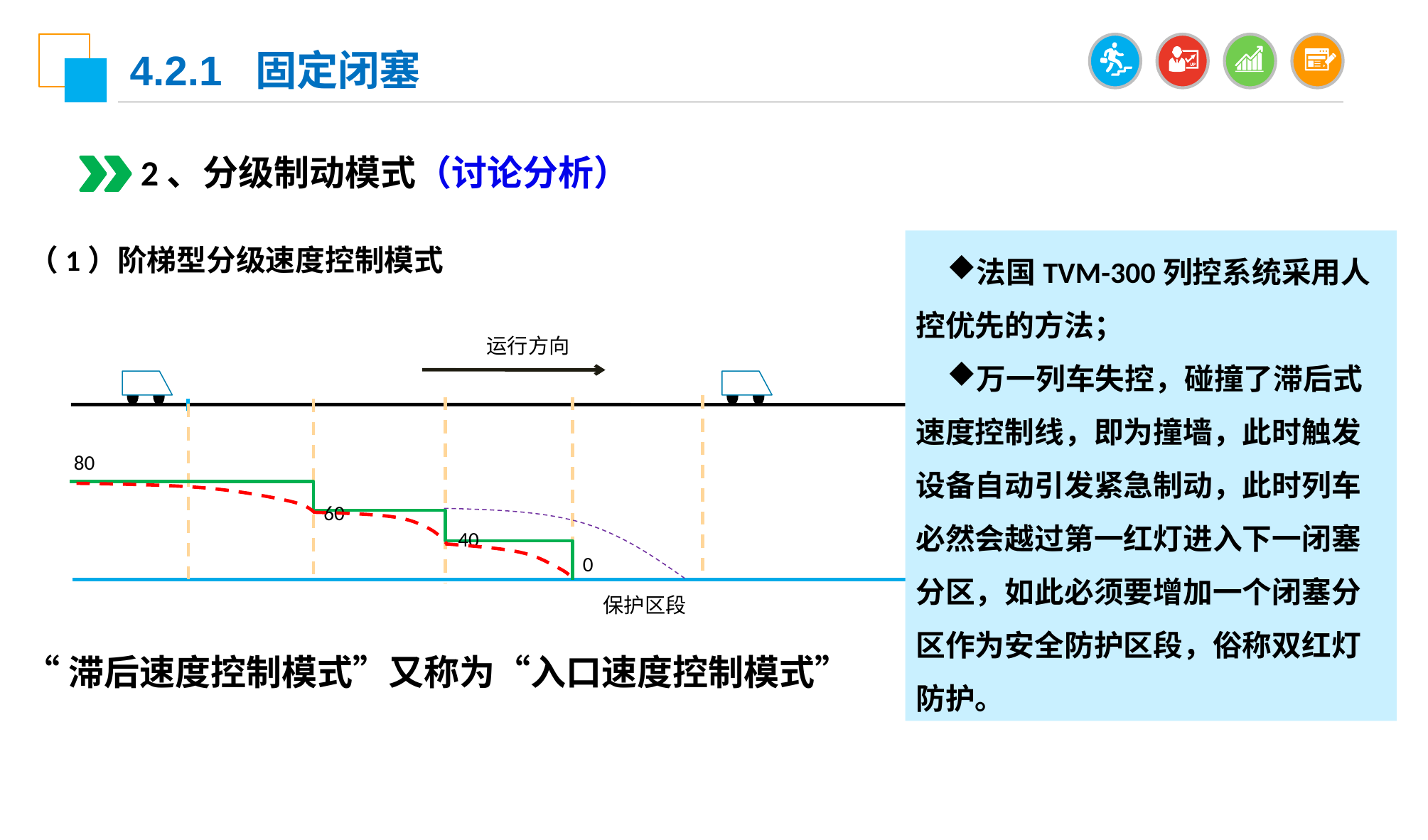

4.2.1  固定闭塞
2、分级制动模式（讨论分析）

法国TVM-300列控系统采用人控优先的方法；
万一列车失控，碰撞了滞后式速度控制线，即为撞墙，此时触发设备自动引发紧急制动，此时列车必然会越过第一红灯进入下一闭塞分区，如此必须要增加一个闭塞分区作为安全防护区段，俗称双红灯防护。
（1）阶梯型分级速度控制模式
 运行方向

 80
 60

 40

0
 保护区段

“滞后速度控制模式”又称为“入口速度控制模式”